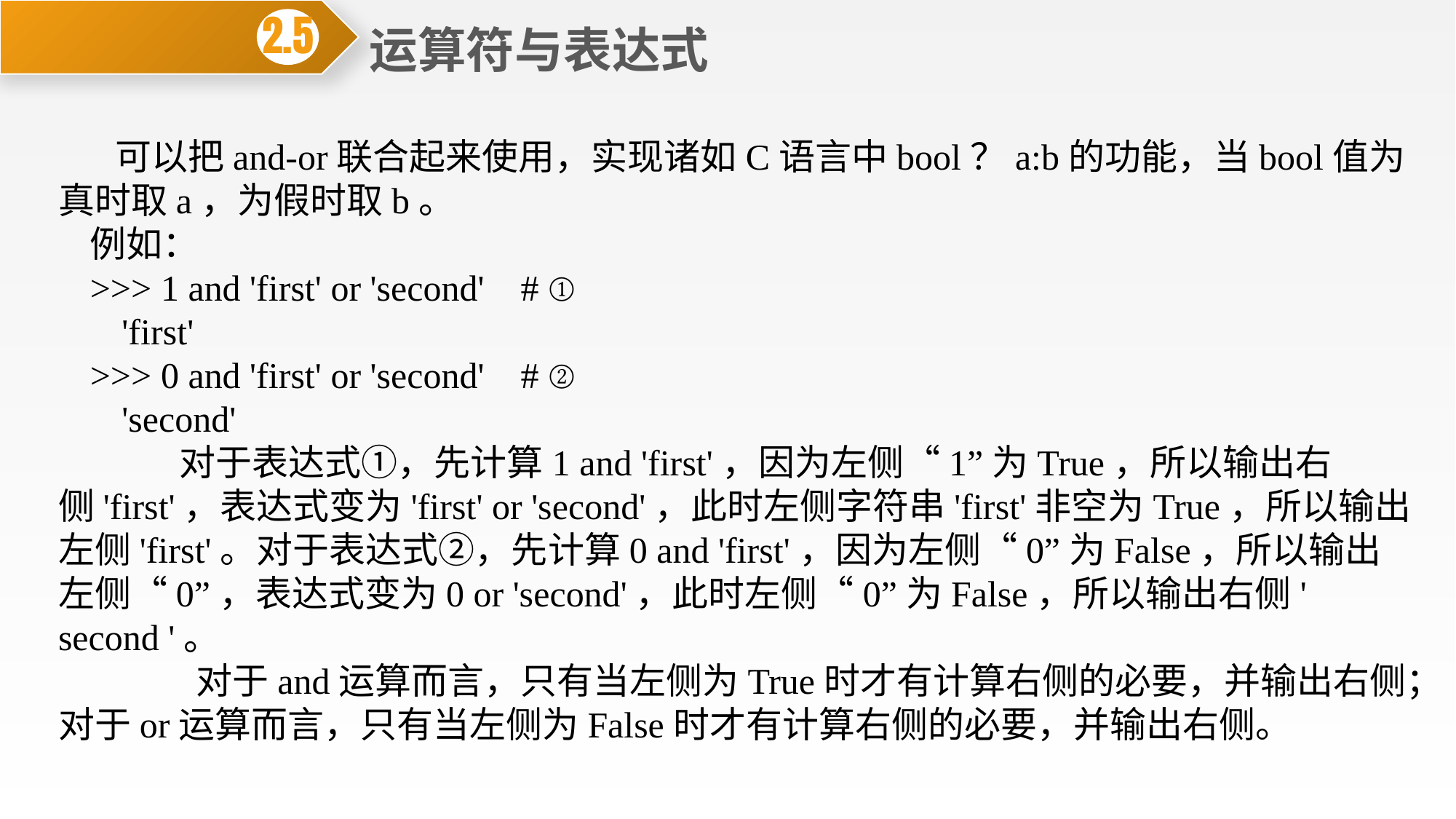

运算符与表达式
2.5
  可以把and-or联合起来使用，实现诸如C语言中bool？a:b的功能，当bool值为真时取a，为假时取b。
例如：
>>> 1 and 'first' or 'second'    # ①
'first'
>>> 0 and 'first' or 'second'    # ②
'second'
      对于表达式①，先计算1 and 'first'，因为左侧“1”为True，所以输出右侧'first'，表达式变为'first' or 'second'，此时左侧字符串'first'非空为True，所以输出左侧'first'。对于表达式②，先计算0 and 'first'，因为左侧“0”为False，所以输出左侧“0”，表达式变为0 or 'second'，此时左侧“0”为False，所以输出右侧' second '。
        对于and运算而言，只有当左侧为True时才有计算右侧的必要，并输出右侧；对于or运算而言，只有当左侧为False时才有计算右侧的必要，并输出右侧。